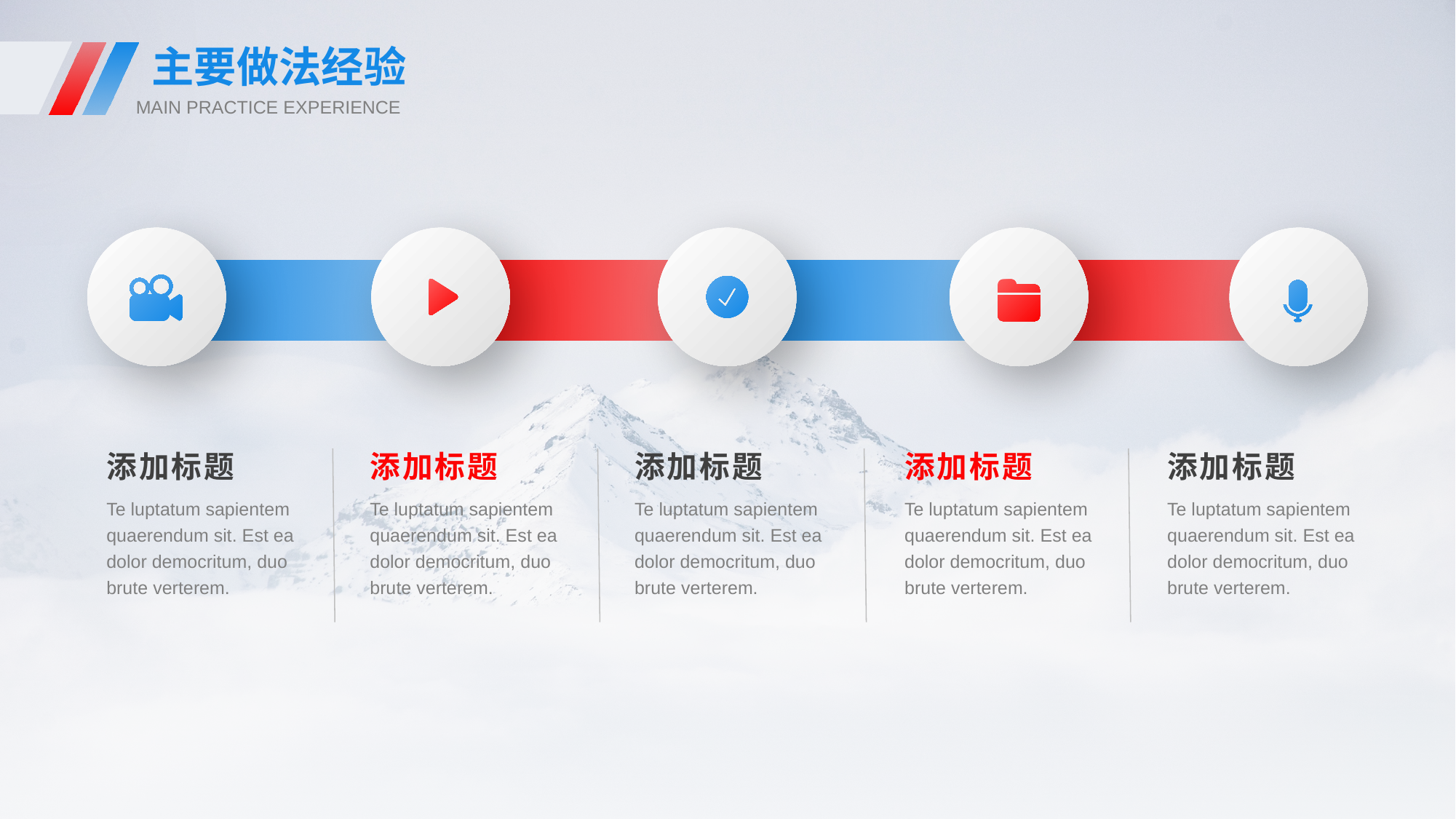

主要做法经验

MAIN PRACTICE EXPERIENCE
e7d195523061f1c0dc554706afe4c72a60a25314cbaece805811E654B44695D34D35691164BB3D154CCFD5D798F6FEAD99EAA8F1ADC3D4AFA5BC9ED0BB3A4B45073A038AC38E89AB54D31AA59602B9F167B38FFBE79EAC6F1F3F9165A75ED70765EF2509BF32B12CECEEFCD7B4ED5332629B29BD55F04BF4363A85BBB9A0CF8D0C7DACC3920FCDAE

添加标题
Te luptatum sapientem quaerendum sit. Est ea dolor democritum, duo brute verterem.
添加标题
Te luptatum sapientem quaerendum sit. Est ea dolor democritum, duo brute verterem.
添加标题
Te luptatum sapientem quaerendum sit. Est ea dolor democritum, duo brute verterem.
添加标题
Te luptatum sapientem quaerendum sit. Est ea dolor democritum, duo brute verterem.
添加标题
Te luptatum sapientem quaerendum sit. Est ea dolor democritum, duo brute verterem.